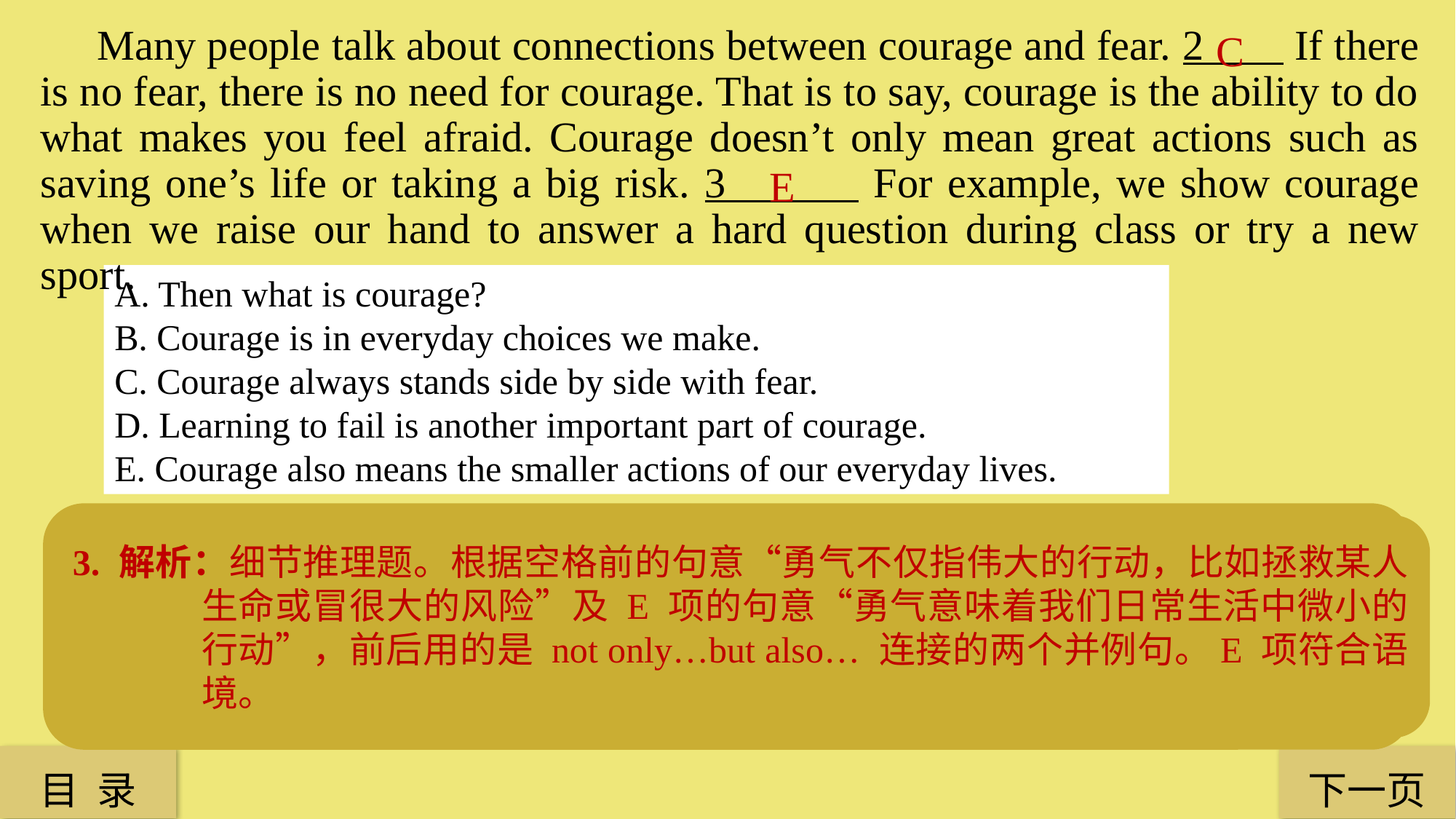

C
     Many people talk about connections between courage and fear. 2        If there is no fear, there is no need for courage. That is to say, courage is the ability to do what makes you feel afraid. Courage doesn’t only mean great actions such as saving one’s life or taking a big risk. 3          For example, we show courage when we raise our hand to answer a hard question during class or try a new sport.
E
A. Then what is courage?
B. Courage is in everyday choices we make.
C. Courage always stands side by side with fear.
D. Learning to fail is another important part of courage.
E. Courage also means the smaller actions of our everyday lives.
2. 解析：细节过渡题。根据空格前句意 Many people talk about connections between courage and fear（许多人谈论到勇气和恐惧之间的联系），再结合 C 项句意“勇气总是和恐惧并存”及空格后句意，前后衔接紧密，作者用此句提出自己的观点，用后文内容对自己的观点进行阐述。本句在文段中起过渡作用，故选 C 项。
3. 解析：细节推理题。根据空格前的句意“勇气不仅指伟大的行动，比如拯救某人生命或冒很大的风险”及 E 项的句意“勇气意味着我们日常生活中微小的行动”，前后用的是 not only…but also… 连接的两个并例句。E 项符合语境。